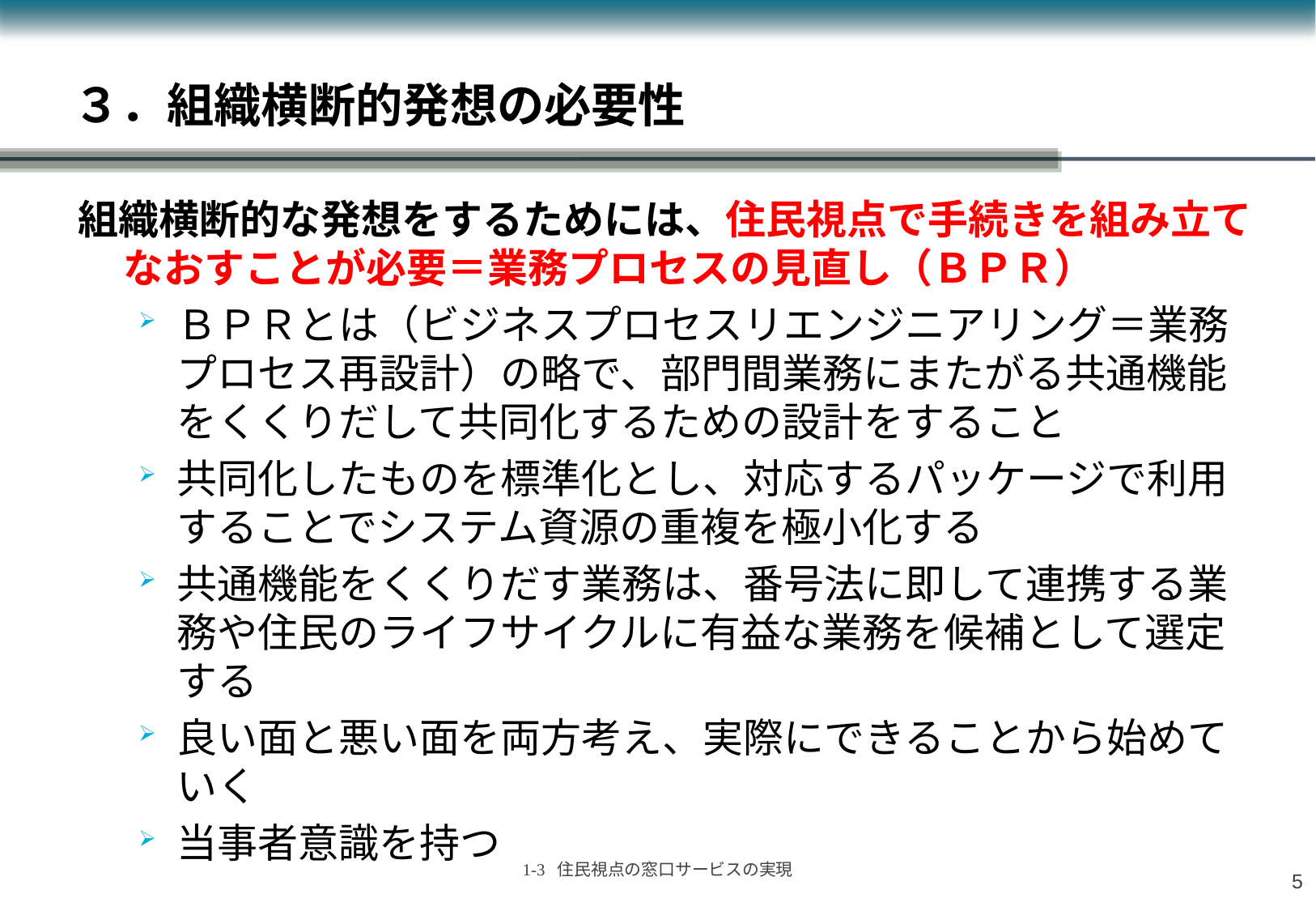

# ３．組織横断的発想の必要性
組織横断的な発想をするためには、住民視点で手続きを組み立てなおすことが必要＝業務プロセスの見直し（ＢＰＲ）
ＢＰＲとは（ビジネスプロセスリエンジニアリング＝業務プロセス再設計）の略で、部門間業務にまたがる共通機能をくくりだして共同化するための設計をすること
共同化したものを標準化とし、対応するパッケージで利用することでシステム資源の重複を極小化する
共通機能をくくりだす業務は、番号法に即して連携する業務や住民のライフサイクルに有益な業務を候補として選定する
良い面と悪い面を両方考え、実際にできることから始めていく
当事者意識を持つ

5
1-3  住民視点の窓口サービスの実現